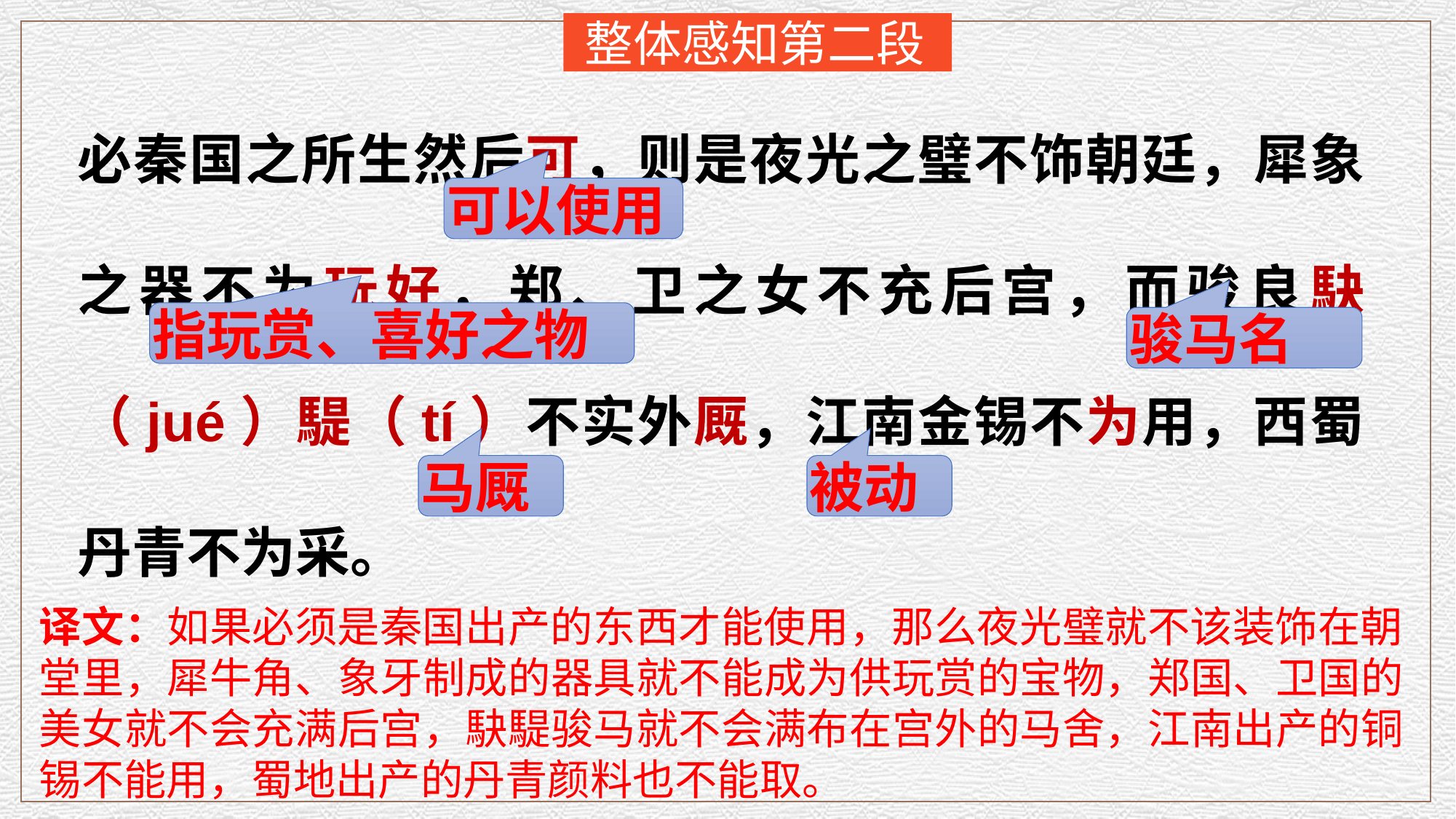

整体感知第二段
必秦国之所生然后可，则是夜光之璧不饰朝廷，犀象之器不为玩好，郑、卫之女不充后宫，而骏良駃（jué）騠（tí）不实外厩，江南金锡不为用，西蜀丹青不为采。
可以使用
指玩赏、喜好之物
骏马名
马厩
被动
译文：如果必须是秦国出产的东西才能使用，那么夜光璧就不该装饰在朝堂里，犀牛角、象牙制成的器具就不能成为供玩赏的宝物，郑国、卫国的美女就不会充满后宫，駃騠骏马就不会满布在宫外的马舍，江南出产的铜锡不能用，蜀地出产的丹青颜料也不能取。